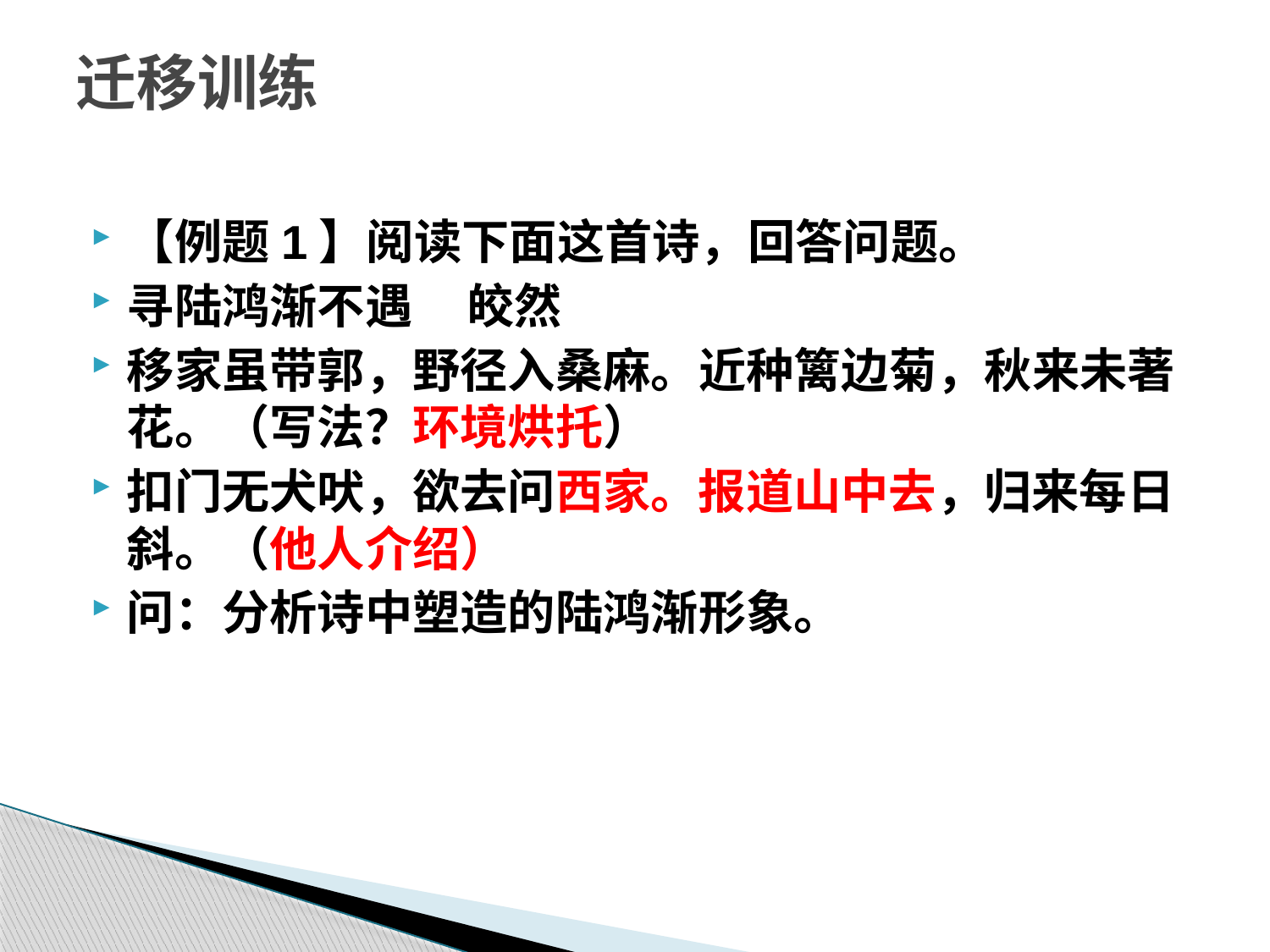

# 迁移训练
【例题1】阅读下面这首诗，回答问题。
寻陆鸿渐不遇     皎然
移家虽带郭，野径入桑麻。近种篱边菊，秋来未著花。（写法？环境烘托）
扣门无犬吠，欲去问西家。报道山中去，归来每日斜。（他人介绍）
问：分析诗中塑造的陆鸿渐形象。